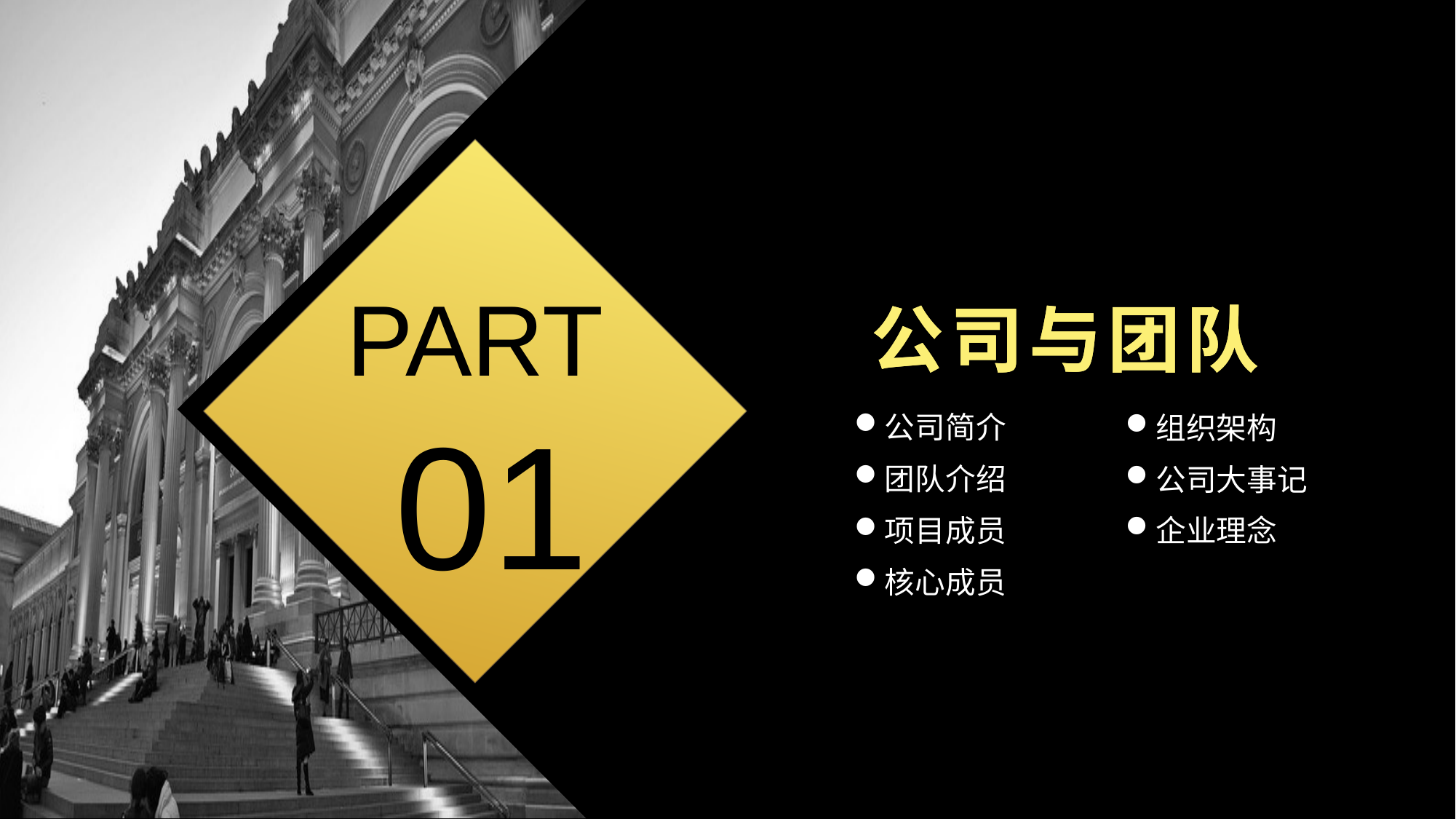

PART
 01
公司与团队
公司与团队
公司简介
组织架构
团队介绍
公司大事记
企业理念
项目成员
核心成员